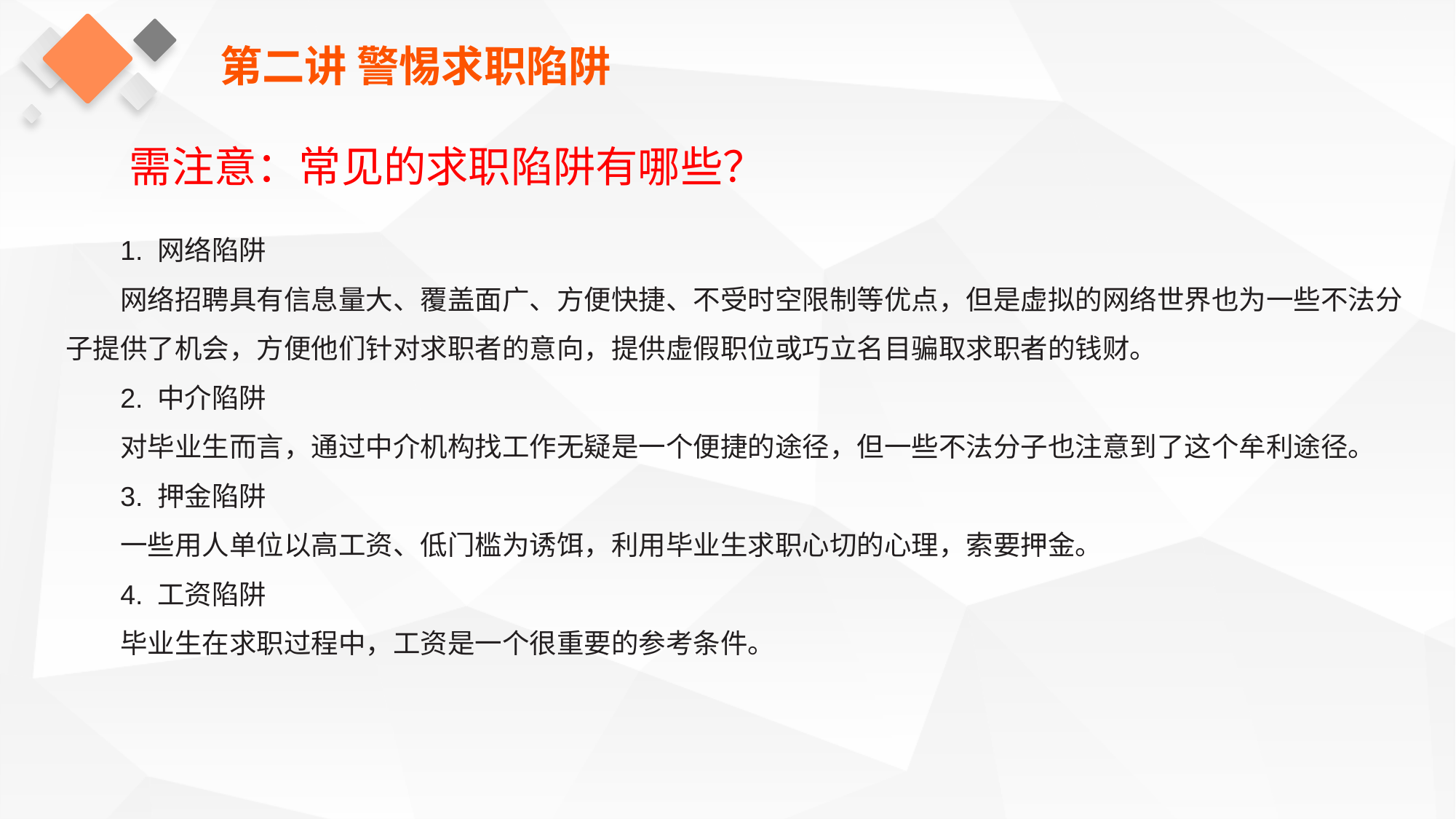

第二讲 警惕求职陷阱
需注意：常见的求职陷阱有哪些？
1. 网络陷阱
网络招聘具有信息量大、覆盖面广、方便快捷、不受时空限制等优点，但是虚拟的网络世界也为一些不法分子提供了机会，方便他们针对求职者的意向，提供虚假职位或巧立名目骗取求职者的钱财。
2. 中介陷阱
对毕业生而言，通过中介机构找工作无疑是一个便捷的途径，但一些不法分子也注意到了这个牟利途径。
3. 押金陷阱
一些用人单位以高工资、低门槛为诱饵，利用毕业生求职心切的心理，索要押金。
4. 工资陷阱
毕业生在求职过程中，工资是一个很重要的参考条件。